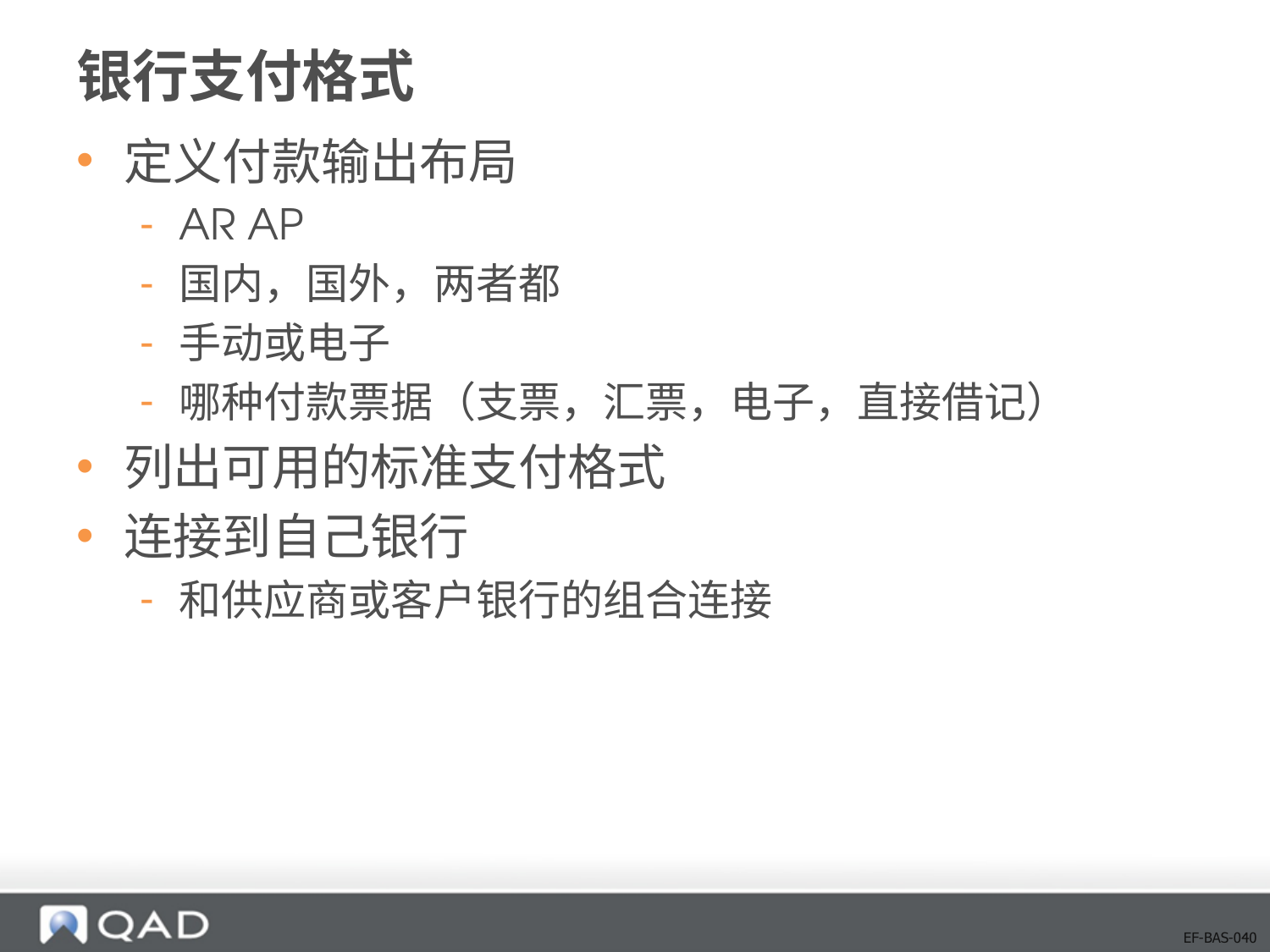

# 银行支付格式
定义付款输出布局
AR AP
国内，国外，两者都
手动或电子
哪种付款票据（支票，汇票，电子，直接借记）
列出可用的标准支付格式
连接到自己银行
和供应商或客户银行的组合连接
EF-BAS-040